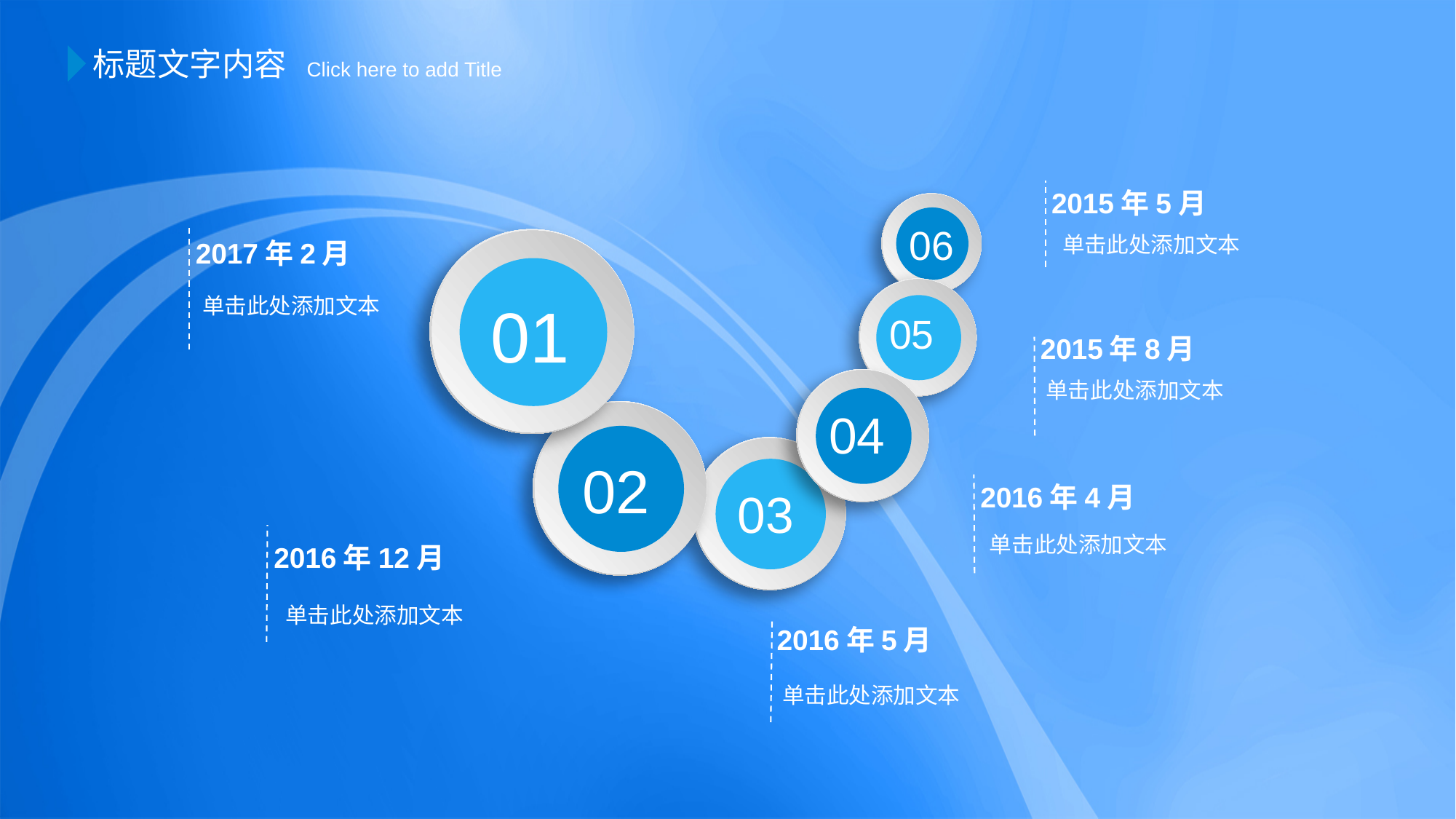

标题文字内容
  Click here to add Title

2015年5月

06
单击此处添加文本

01
2017年2月

05
单击此处添加文本
2015年8月

04
单击此处添加文本

02

03
2016年4月
单击此处添加文本
2016年12月
单击此处添加文本
2016年5月
单击此处添加文本